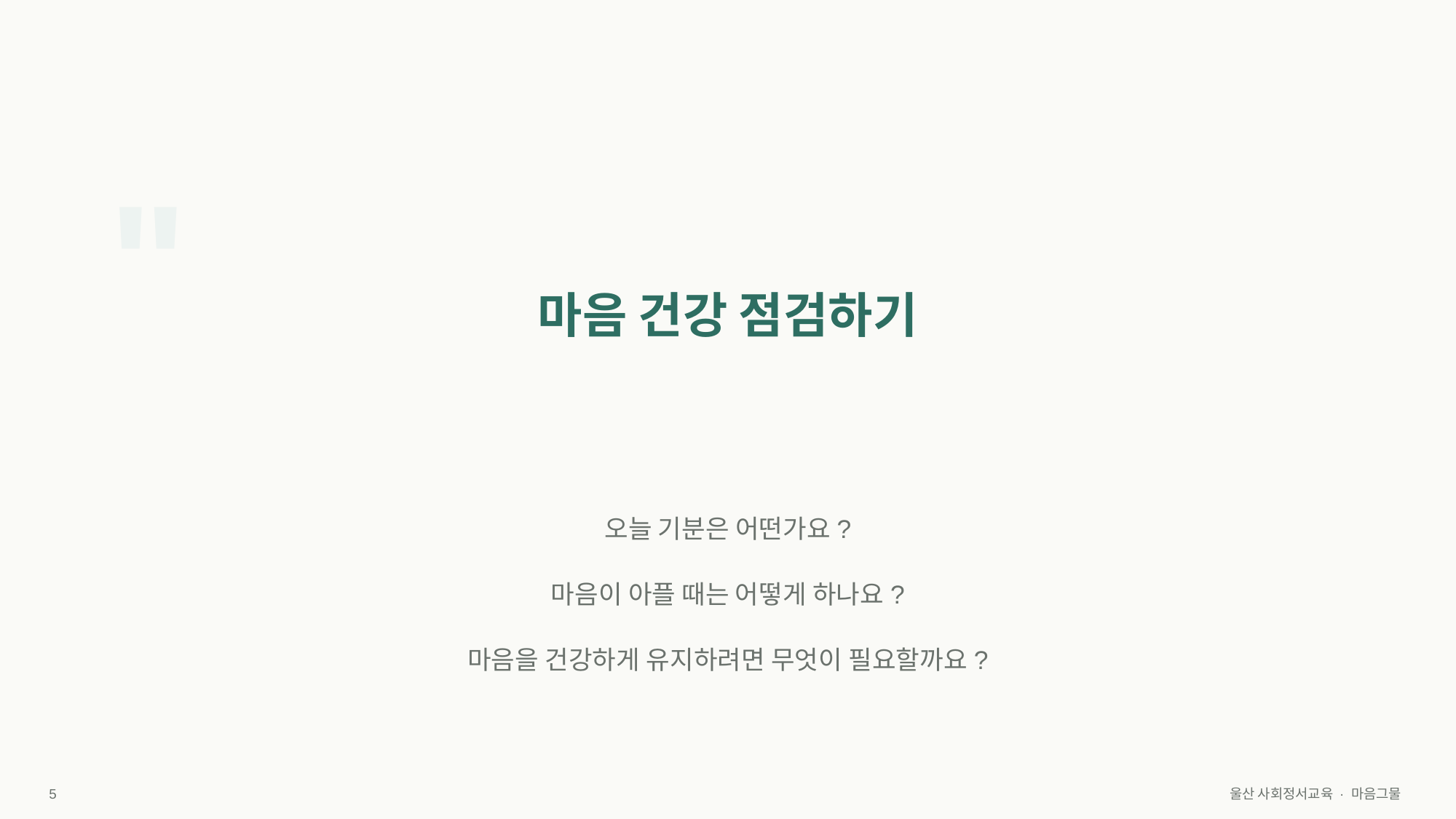

"
마음 건강 점검하기
오늘 기분은 어떤가요?
마음이 아플 때는 어떻게 하나요?
마음을 건강하게 유지하려면 무엇이 필요할까요?
5
울산 사회정서교육 · 마음그물